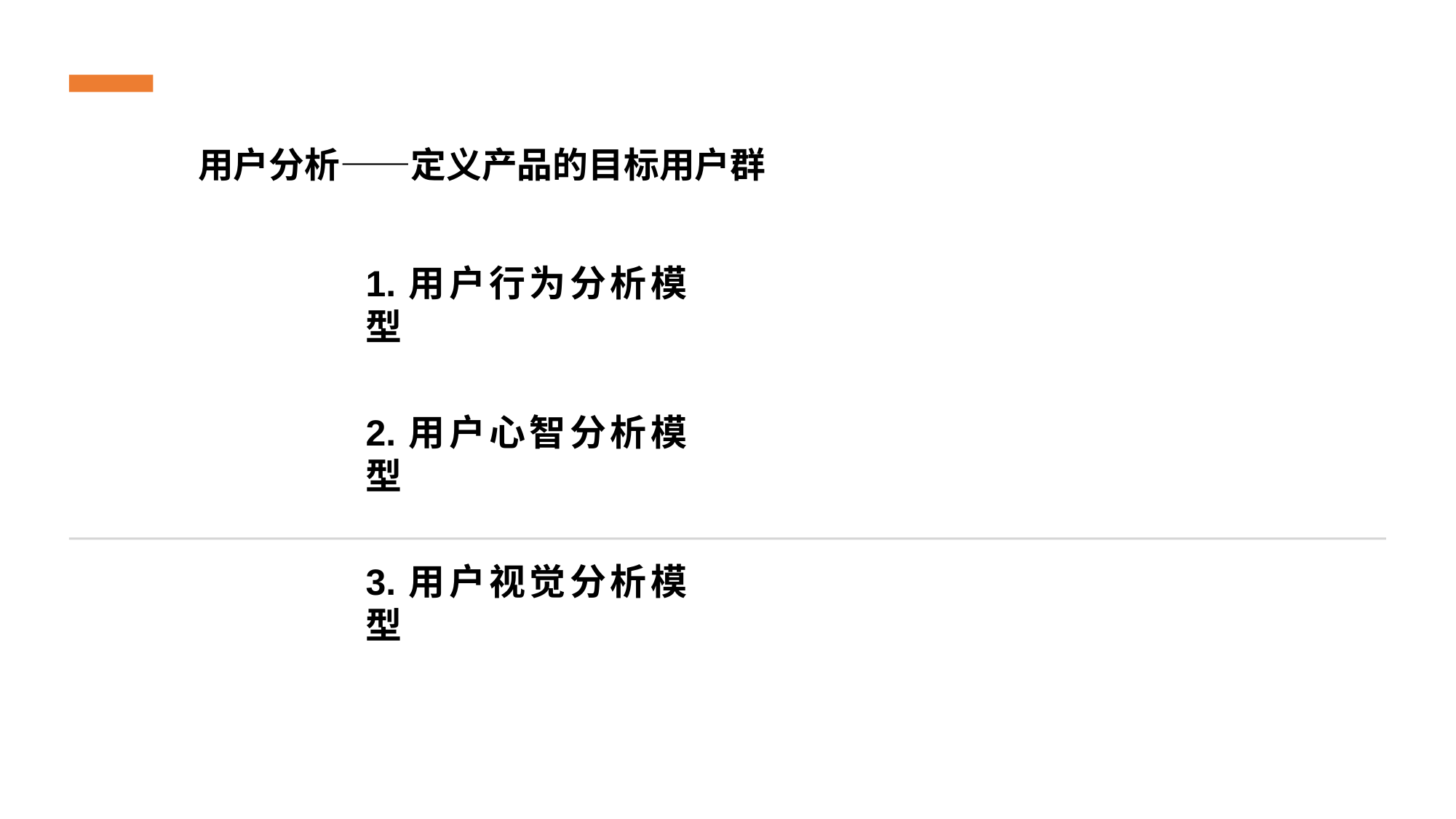

用户分析——定义产品的目标用户群
1.用户行为分析模型

2.用户心智分析模型

3.用户视觉分析模型